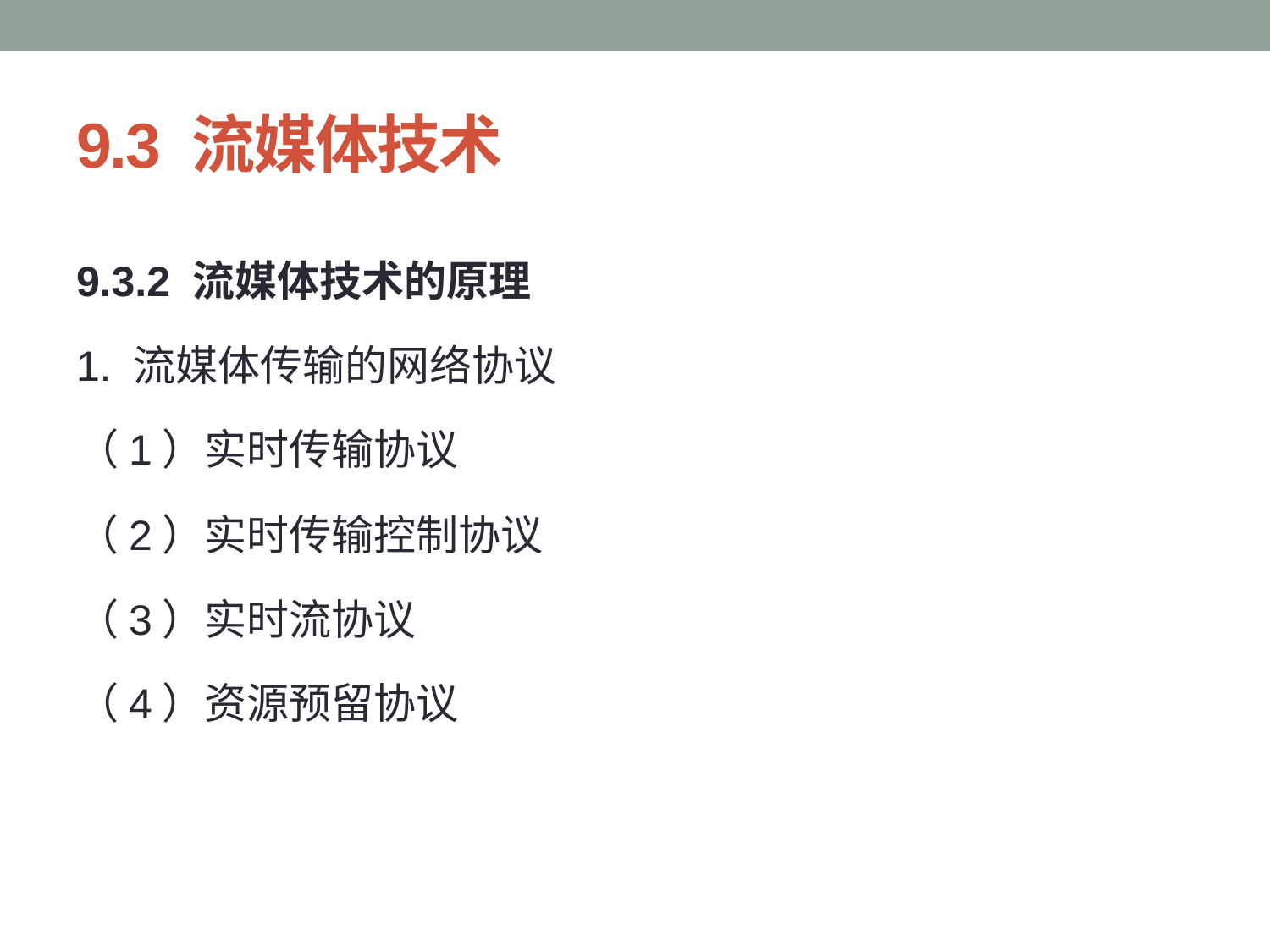

# 9.3 流媒体技术
9.3.2 流媒体技术的原理
1. 流媒体传输的网络协议
（1）实时传输协议
（2）实时传输控制协议
（3）实时流协议
（4）资源预留协议